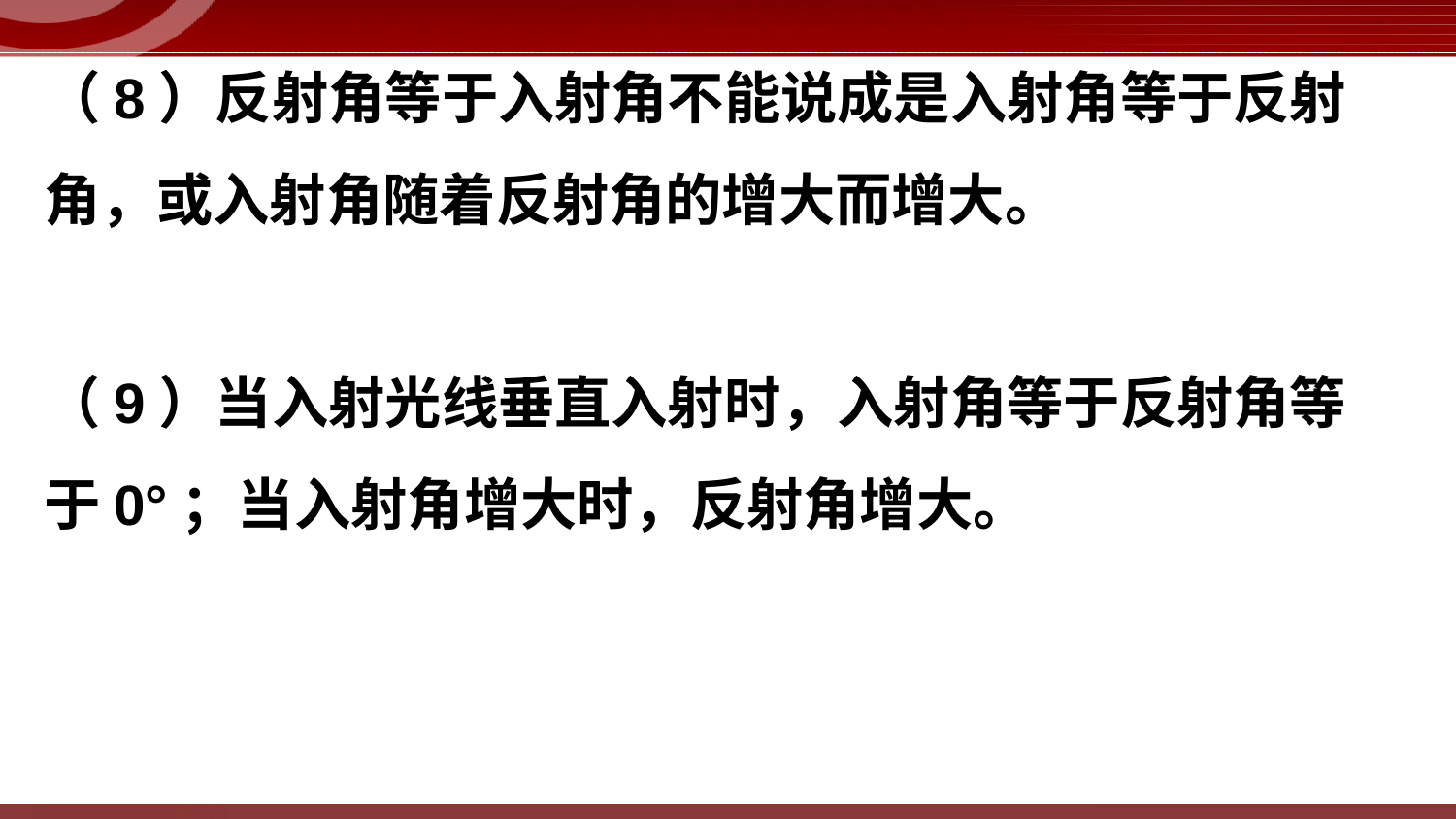

（8）反射角等于入射角不能说成是入射角等于反射角，或入射角随着反射角的增大而增大。

（9）当入射光线垂直入射时，入射角等于反射角等于0°；当入射角增大时，反射角增大。